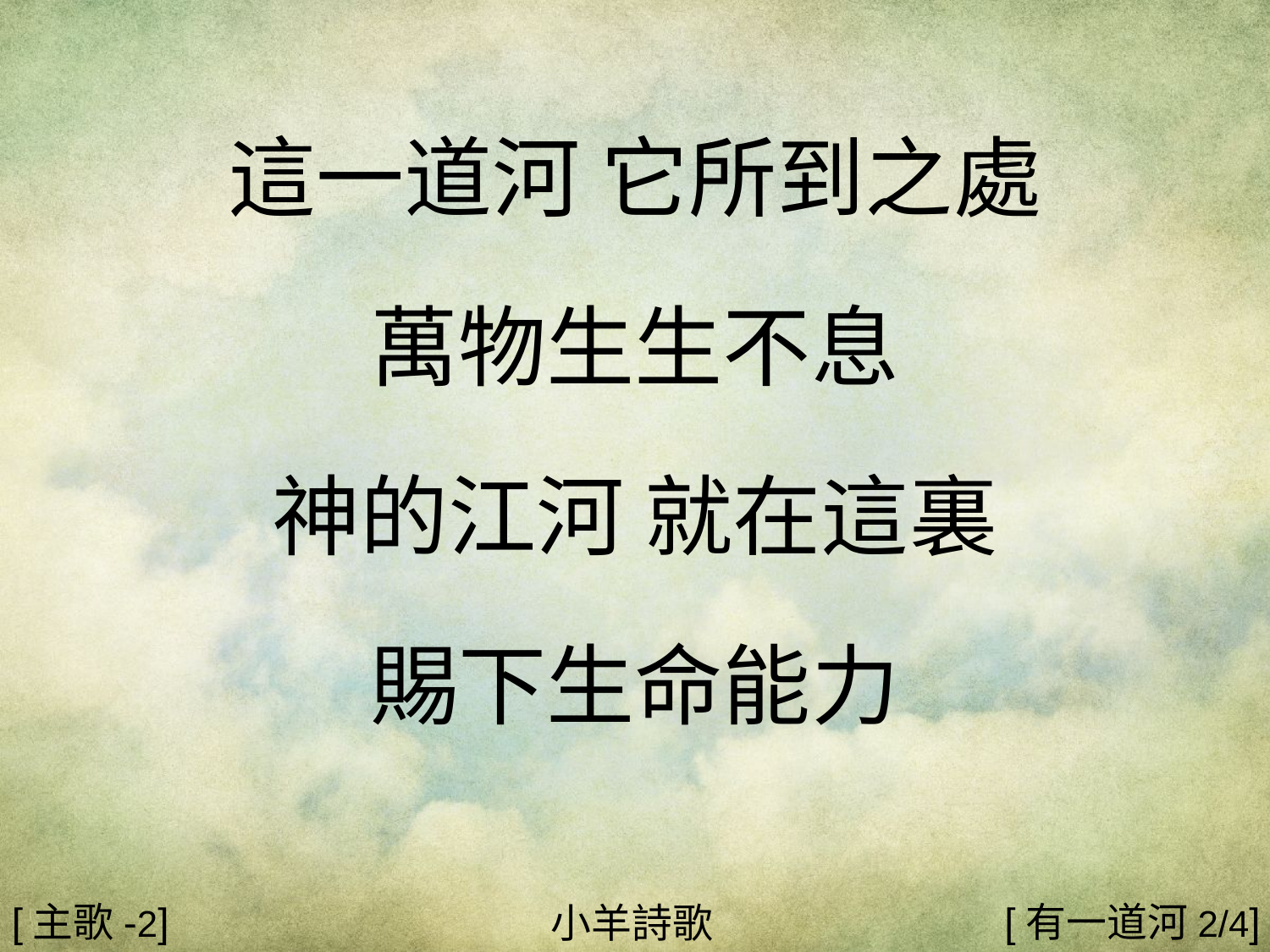

這一道河 它所到之處

萬物生生不息

神的江河 就在這裏

賜下生命能力
#

[主歌-2]
[有一道河2/4]
小羊詩歌